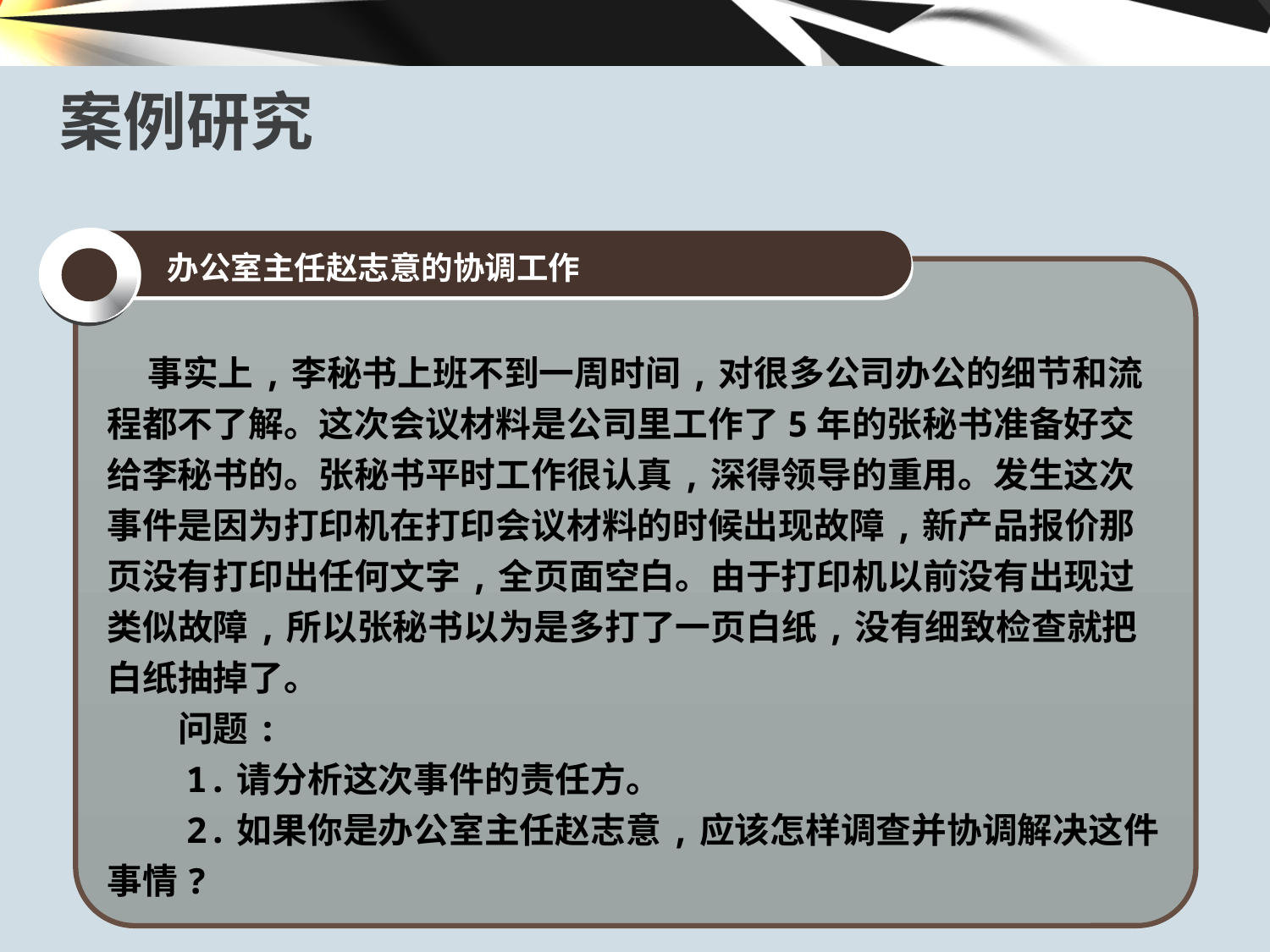

案例研究

办公室主任赵志意的协调工作

    事实上,李秘书上班不到一周时间,对很多公司办公的细节和流程都不了解。这次会议材料是公司里工作了5年的张秘书准备好交给李秘书的。张秘书平时工作很认真,深得领导的重用。发生这次事件是因为打印机在打印会议材料的时候出现故障,新产品报价那页没有打印出任何文字,全页面空白。由于打印机以前没有出现过类似故障,所以张秘书以为是多打了一页白纸,没有细致检查就把白纸抽掉了。
　　问题:
　　1.请分析这次事件的责任方。
　　2.如果你是办公室主任赵志意,应该怎样调查并协调解决这件事情?